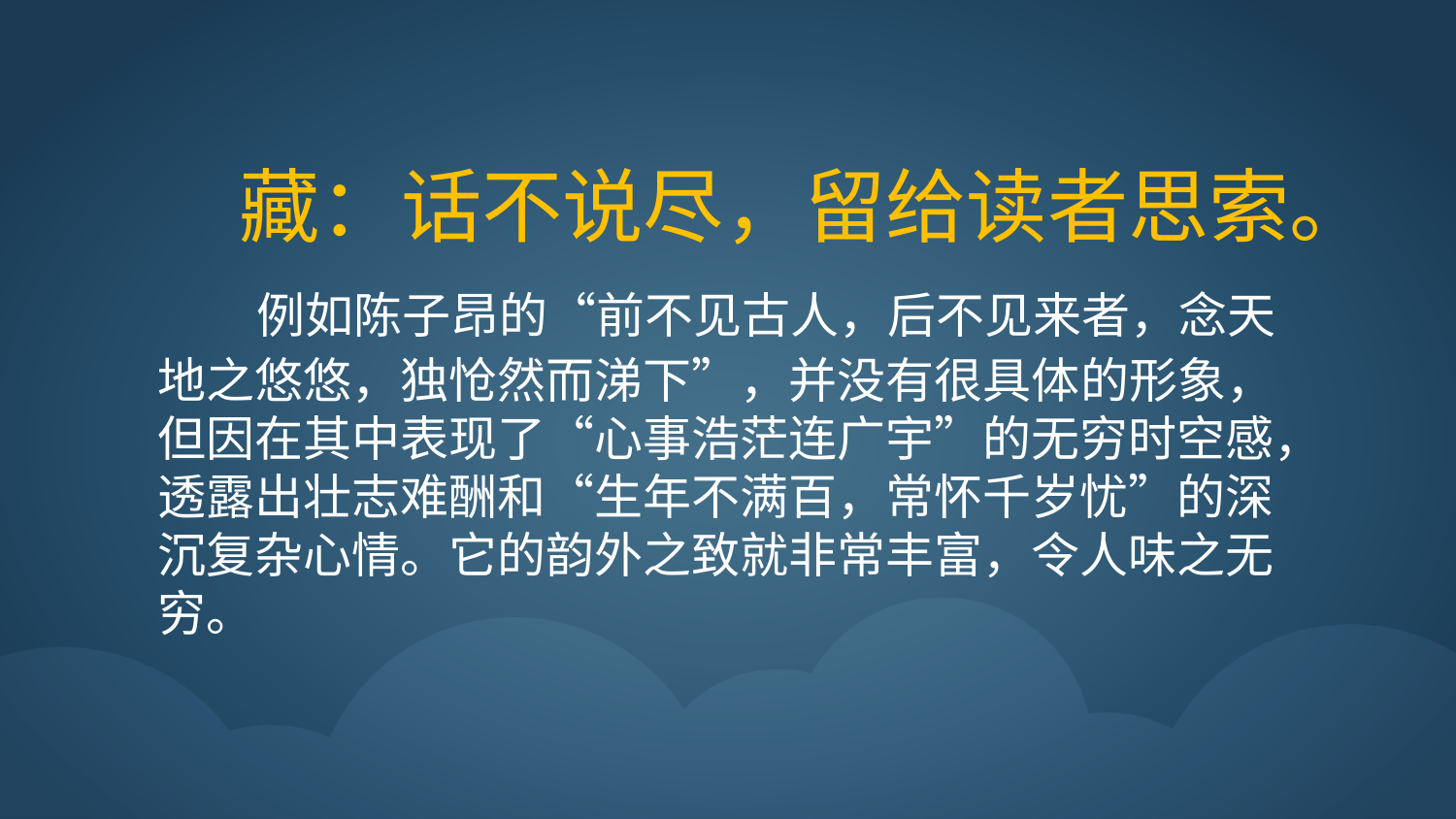

藏：话不说尽，留给读者思索。
  例如陈子昂的“前不见古人，后不见来者，念天地之悠悠，独怆然而涕下”，并没有很具体的形象，但因在其中表现了“心事浩茫连广宇”的无穷时空感，透露出壮志难酬和“生年不满百，常怀千岁忧”的深沉复杂心情。它的韵外之致就非常丰富，令人味之无穷。